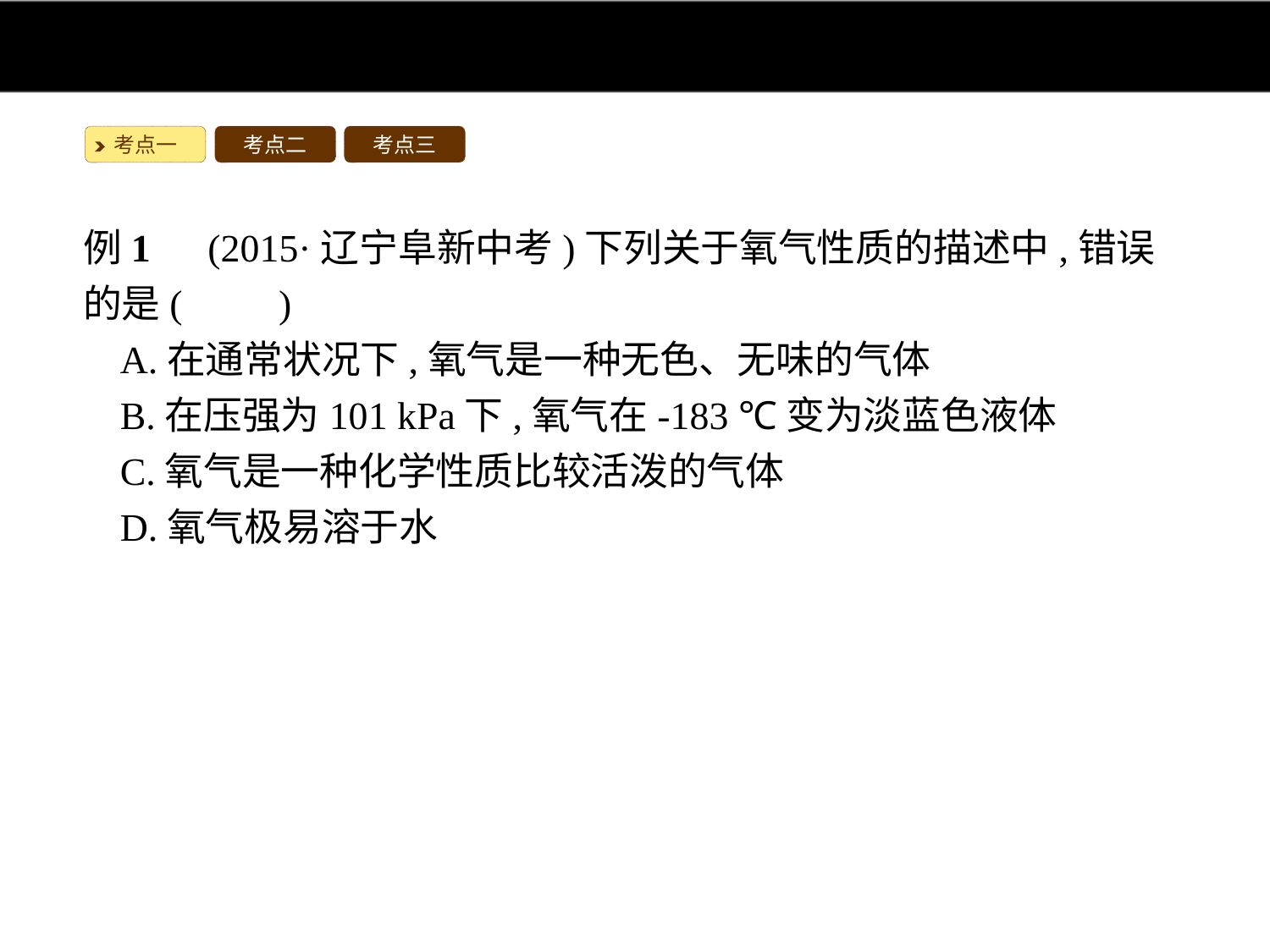

考点一
考点二
考点三

例1　(2015·辽宁阜新中考)下列关于氧气性质的描述中,错误的是(　　)
A.在通常状况下,氧气是一种无色、无味的气体
B.在压强为101 kPa下,氧气在-183 ℃变为淡蓝色液体
C.氧气是一种化学性质比较活泼的气体
D.氧气极易溶于水
解析:通常情况下,氧气是一种无色、无味的气体,101 kPa下,氧气在-183 ℃时变为淡蓝色液体;氧气的化学性质比较活泼,在一定条件下,能与很多物质反应;氧气不易溶于水。
答案:D